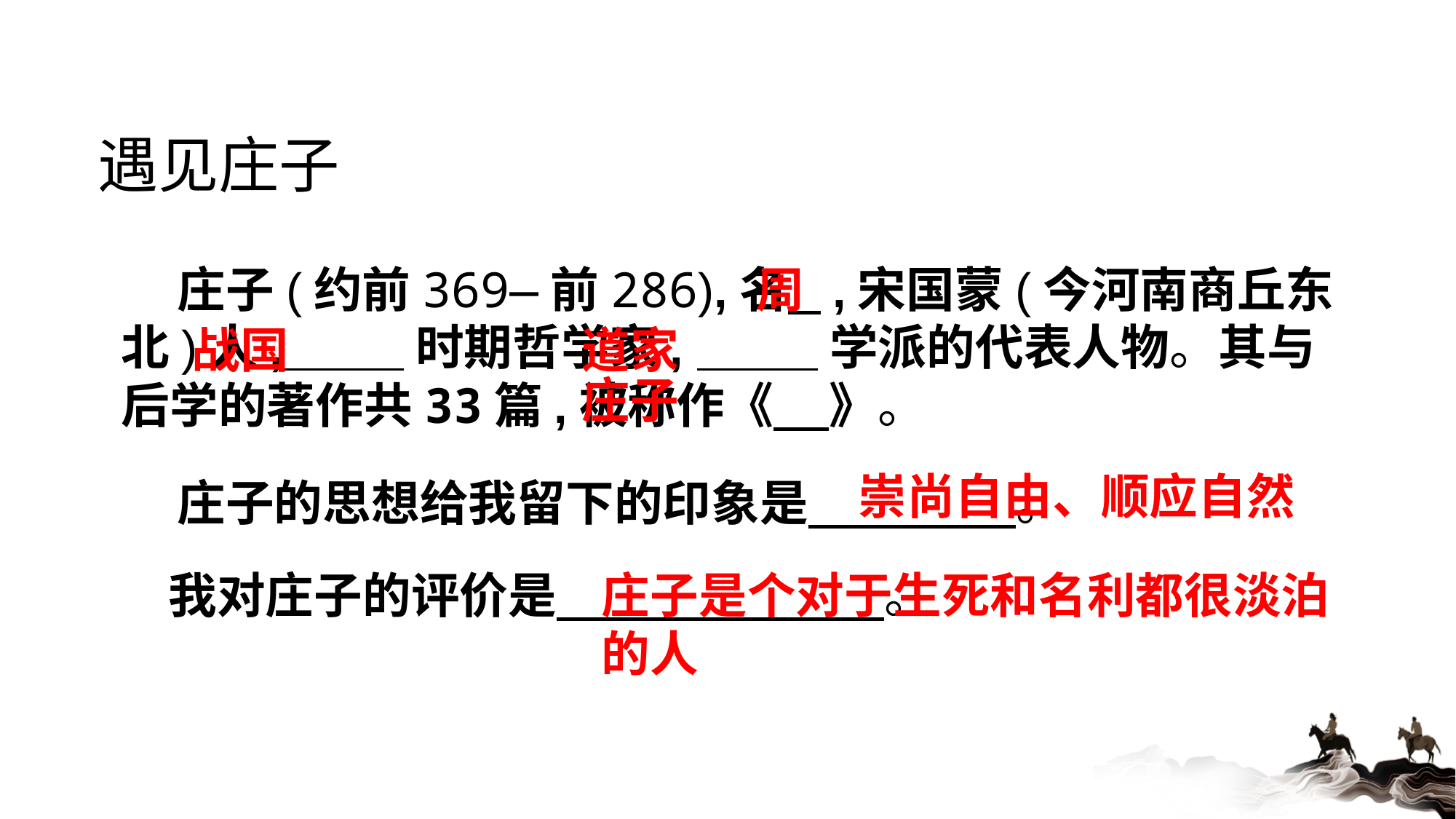

遇见庄子
    庄子(约前369—前286),名   ,宋国蒙(今河南商丘东北)人,         时期哲学家,          学派的代表人物。其与后学的著作共33篇,被称作《     》。

周
战国
道家
庄子
崇尚自由、顺应自然
    庄子的思想给我留下的印象是                   。

    我对庄子的评价是                              。

庄子是个对于生死和名利都很淡泊的人